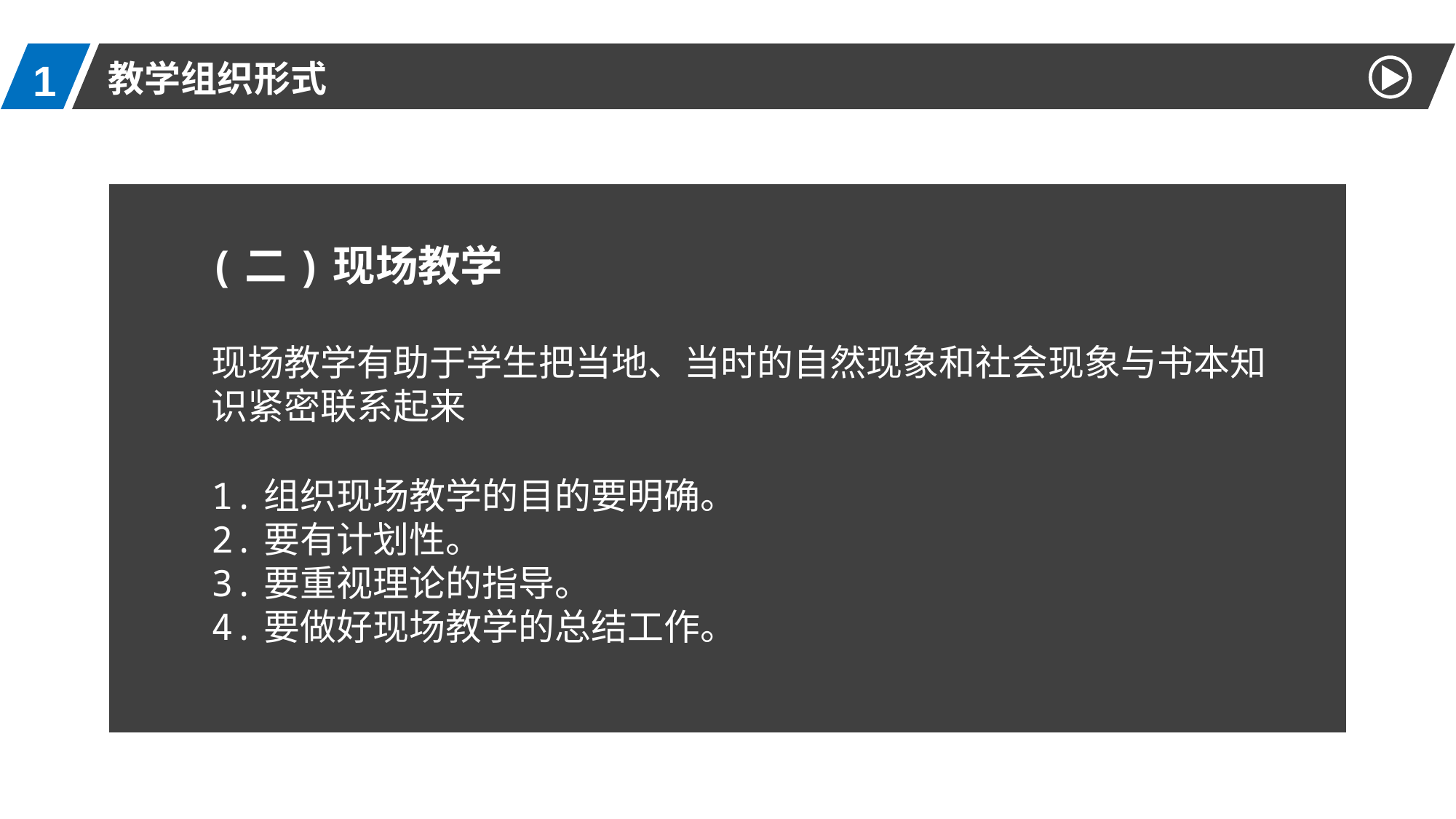

1
教学组织形式

(二)现场教学
现场教学有助于学生把当地、当时的自然现象和社会现象与书本知识紧密联系起来
1.组织现场教学的目的要明确。
2.要有计划性。
3.要重视理论的指导。
4.要做好现场教学的总结工作。